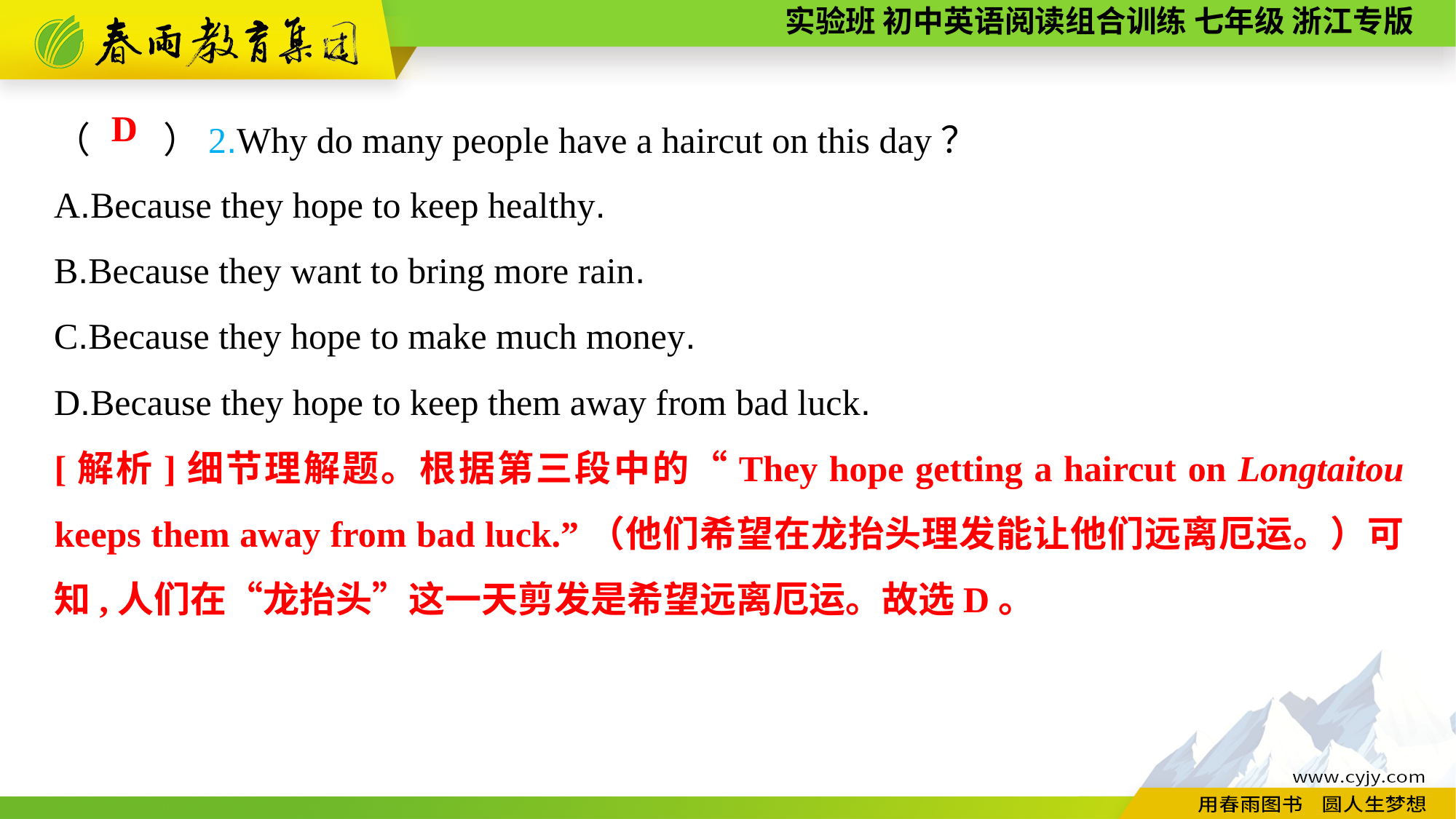

（　　）2.Why do many people have a haircut on this day？
A.Because they hope to keep healthy.
B.Because they want to bring more rain.
C.Because they hope to make much money.
D.Because they hope to keep them away from bad luck.
D
[解析]细节理解题。根据第三段中的“They hope getting a haircut on Longtaitou keeps them away from bad luck.”（他们希望在龙抬头理发能让他们远离厄运。）可知,人们在“龙抬头”这一天剪发是希望远离厄运。故选D。